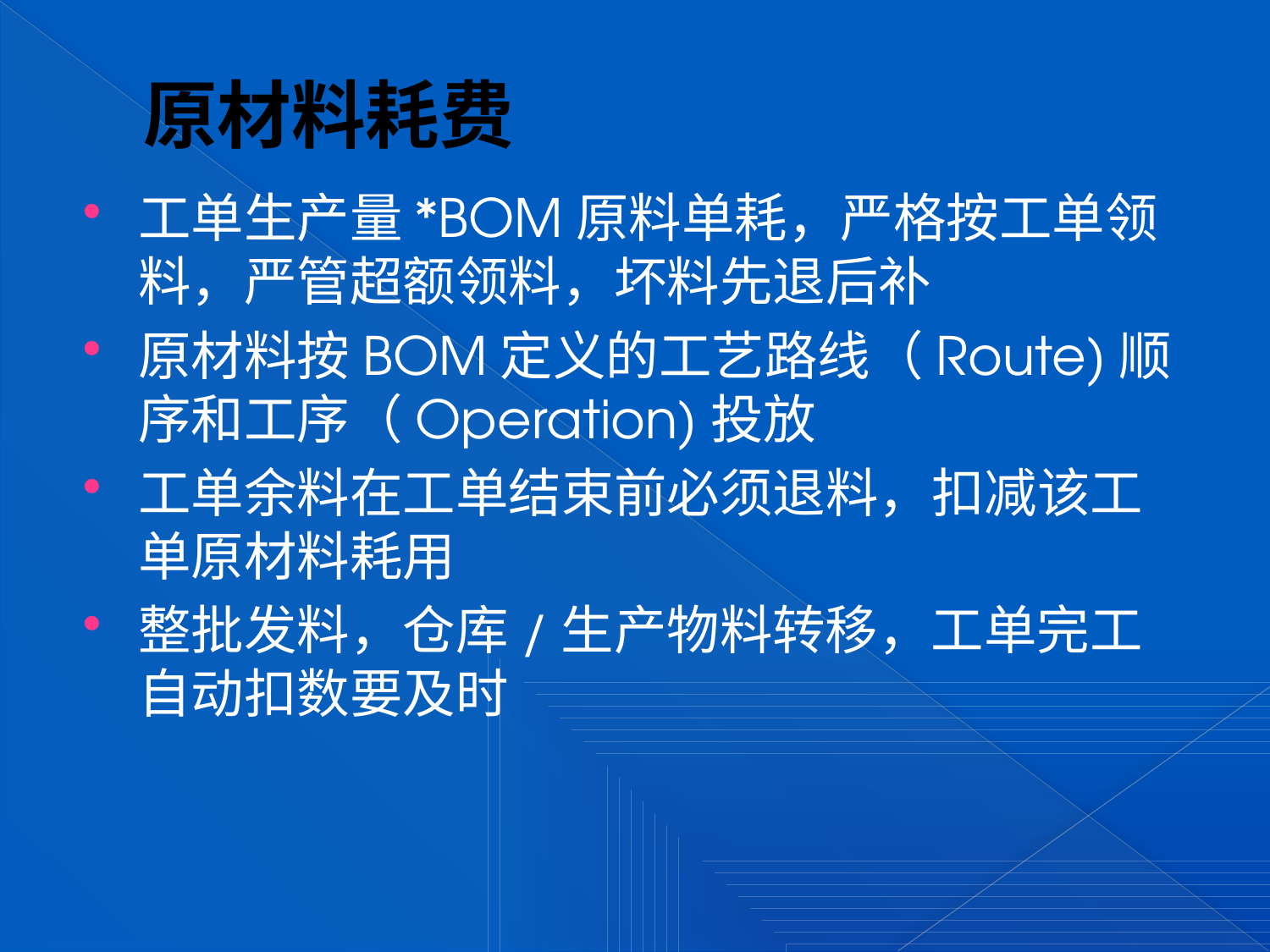

# 原材料耗费
工单生产量*BOM原料单耗，严格按工单领料，严管超额领料，坏料先退后补
原材料按BOM定义的工艺路线（Route)顺序和工序（Operation)投放
工单余料在工单结束前必须退料，扣减该工单原材料耗用
整批发料，仓库/生产物料转移，工单完工自动扣数要及时